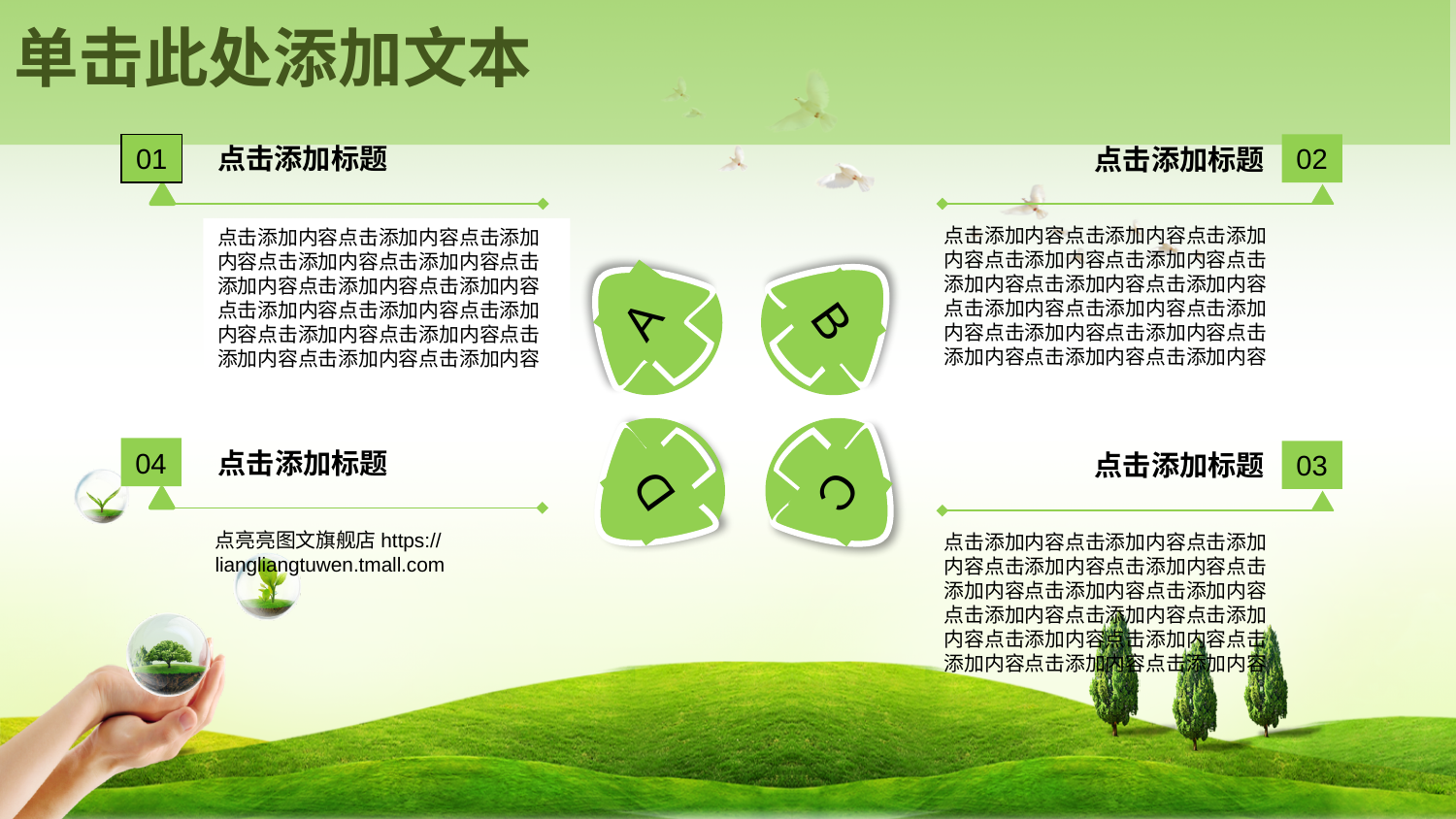

单击此处添加文本
02
点击添加标题

点击添加内容点击添加内容点击添加内容点击添加内容点击添加内容点击添加内容点击添加内容点击添加内容点击添加内容点击添加内容点击添加内容点击添加内容点击添加内容点击添加内容点击添加内容点击添加内容
01
点击添加标题

点击添加内容点击添加内容点击添加内容点击添加内容点击添加内容点击添加内容点击添加内容点击添加内容点击添加内容点击添加内容点击添加内容点击添加内容点击添加内容点击添加内容点击添加内容点击添加内容

B

A

C

D
点击添加标题
04

点亮亮图文旗舰店https://liangliangtuwen.tmall.com

点击添加标题
03

点击添加内容点击添加内容点击添加内容点击添加内容点击添加内容点击添加内容点击添加内容点击添加内容点击添加内容点击添加内容点击添加内容点击添加内容点击添加内容点击添加内容点击添加内容点击添加内容